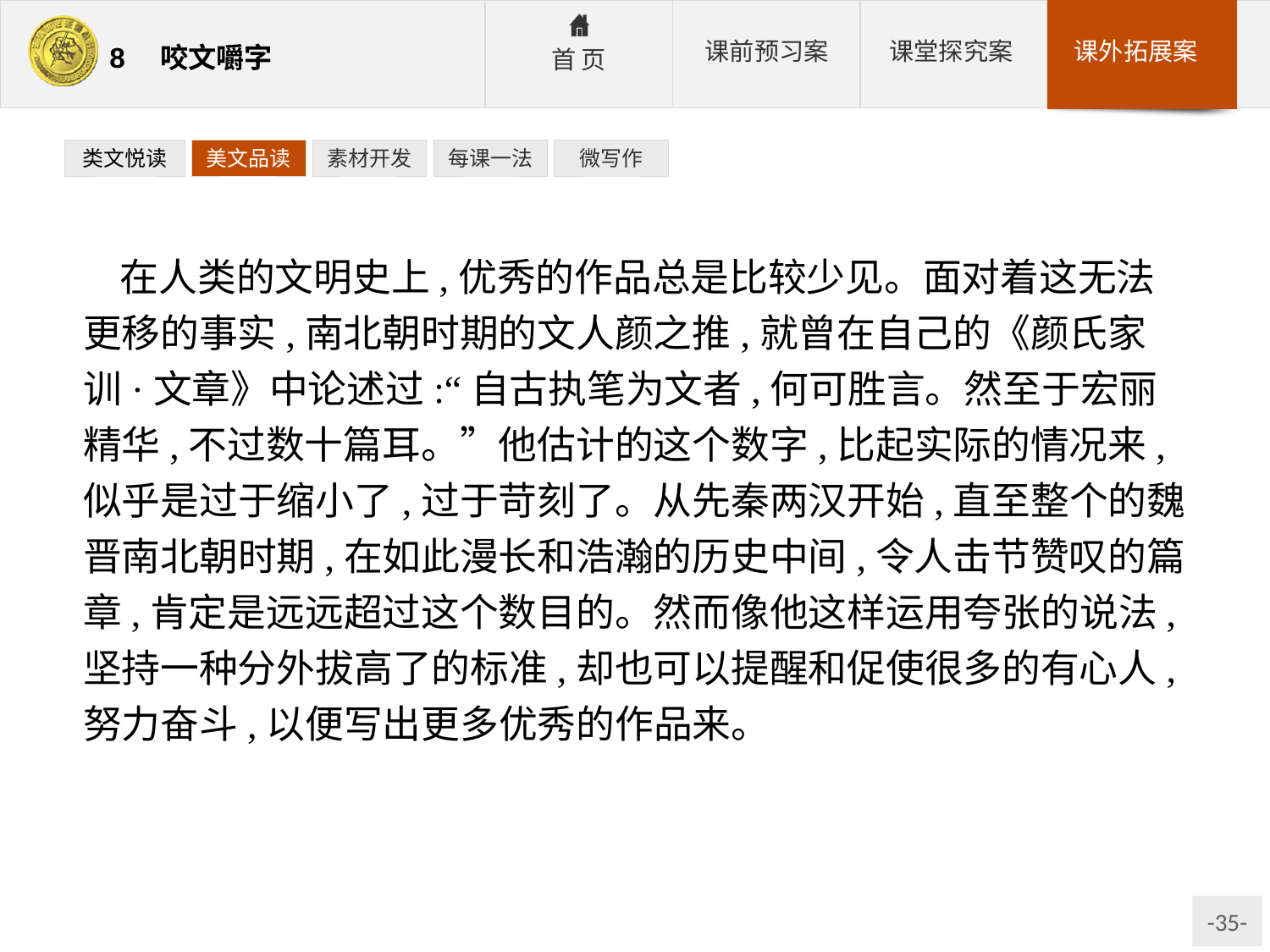

类文悦读
美文品读
素材开发
每课一法
微写作
在人类的文明史上,优秀的作品总是比较少见。面对着这无法更移的事实,南北朝时期的文人颜之推,就曾在自己的《颜氏家训·文章》中论述过:“自古执笔为文者,何可胜言。然至于宏丽精华,不过数十篇耳。”他估计的这个数字,比起实际的情况来,似乎是过于缩小了,过于苛刻了。从先秦两汉开始,直至整个的魏晋南北朝时期,在如此漫长和浩瀚的历史中间,令人击节赞叹的篇章,肯定是远远超过这个数目的。然而像他这样运用夸张的说法,坚持一种分外拔高了的标准,却也可以提醒和促使很多的有心人,努力奋斗,以便写出更多优秀的作品来。